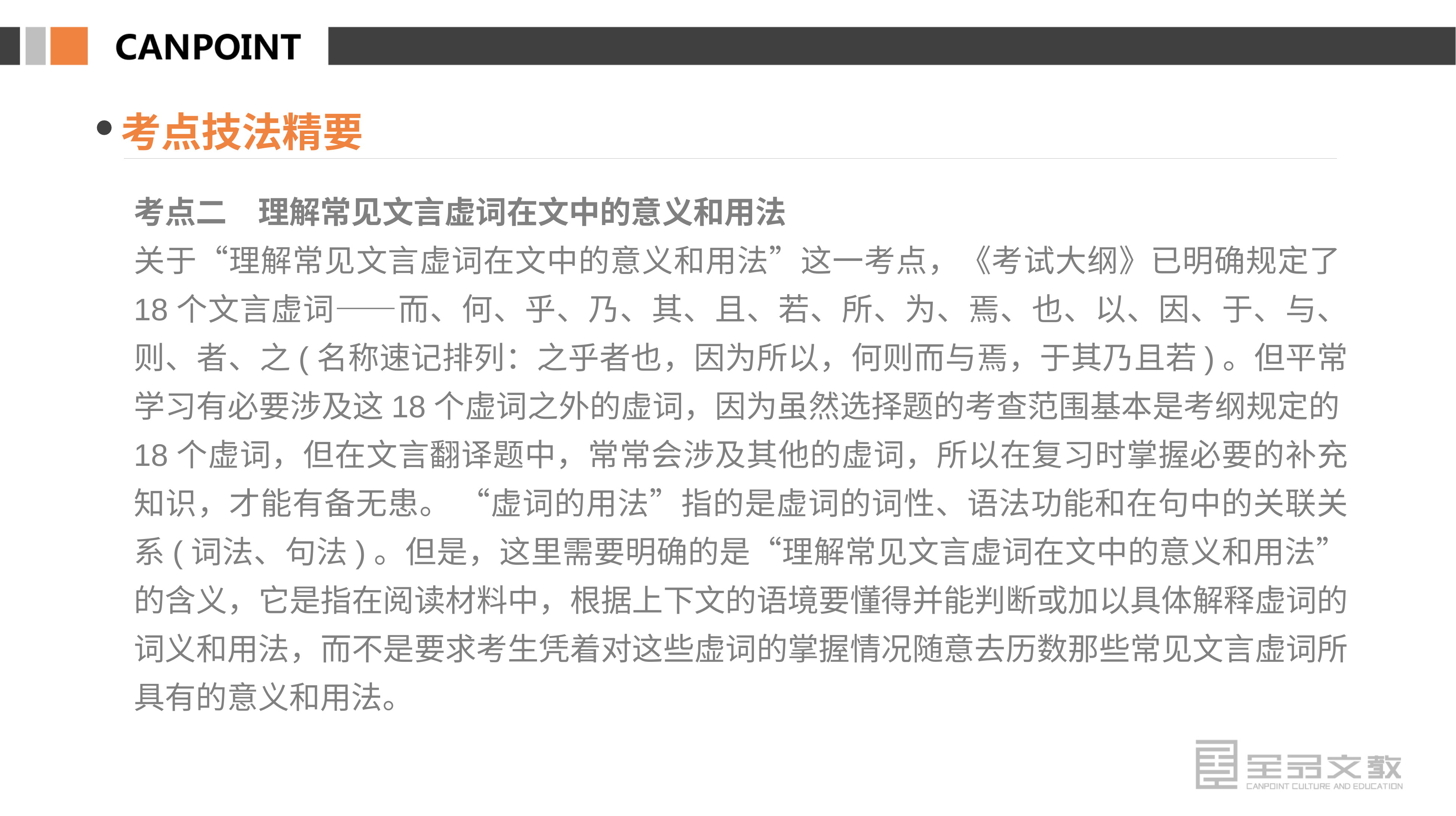

考点技法精要

考点二　理解常见文言虚词在文中的意义和用法
关于“理解常见文言虚词在文中的意义和用法”这一考点，《考试大纲》已明确规定了18个文言虚词——而、何、乎、乃、其、且、若、所、为、焉、也、以、因、于、与、则、者、之(名称速记排列：之乎者也，因为所以，何则而与焉，于其乃且若)。但平常学习有必要涉及这18个虚词之外的虚词，因为虽然选择题的考查范围基本是考纲规定的18个虚词，但在文言翻译题中，常常会涉及其他的虚词，所以在复习时掌握必要的补充知识，才能有备无患。 “虚词的用法”指的是虚词的词性、语法功能和在句中的关联关系(词法、句法)。但是，这里需要明确的是“理解常见文言虚词在文中的意义和用法”的含义，它是指在阅读材料中，根据上下文的语境要懂得并能判断或加以具体解释虚词的词义和用法，而不是要求考生凭着对这些虚词的掌握情况随意去历数那些常见文言虚词所具有的意义和用法。